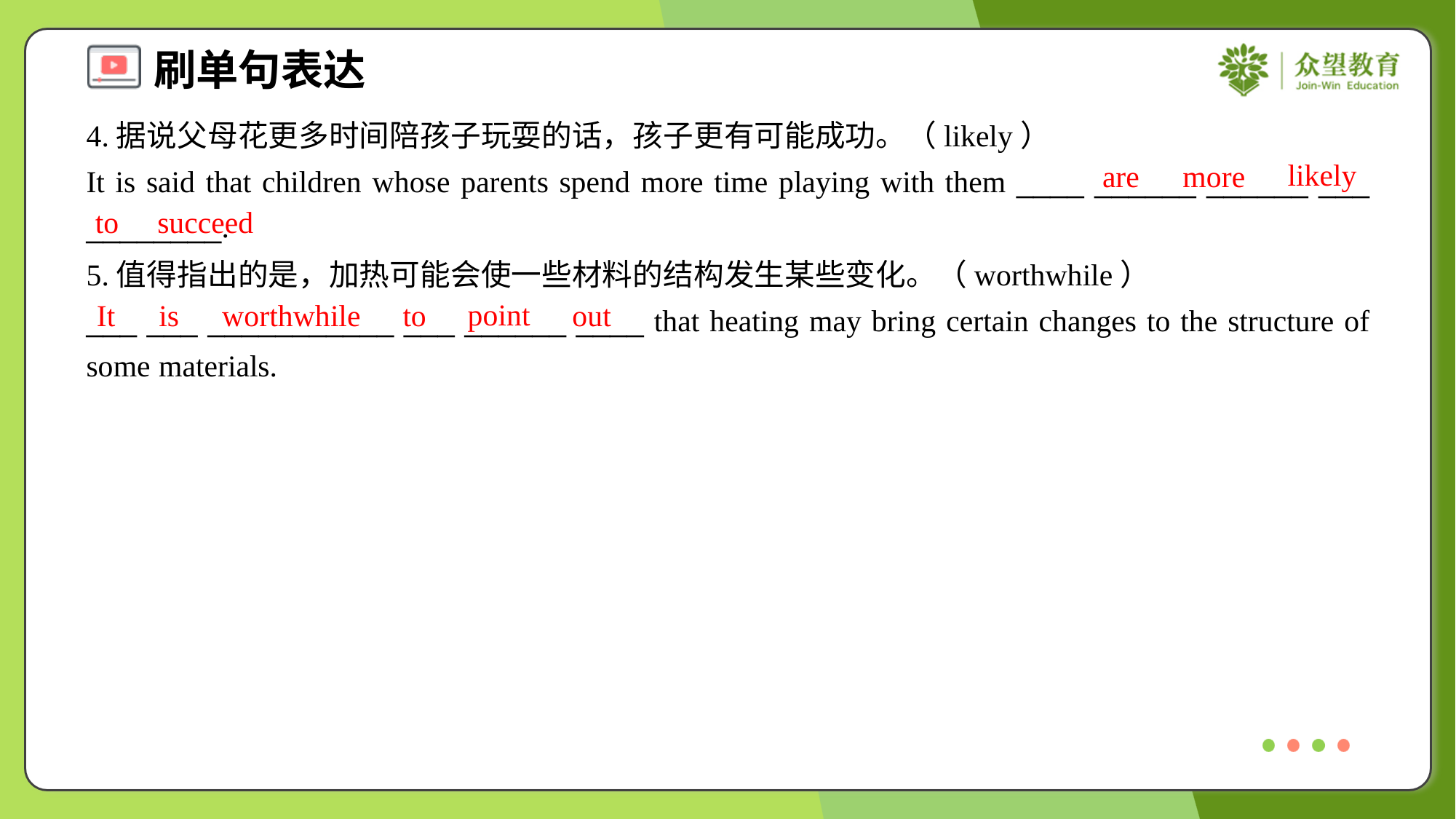

4.据说父母花更多时间陪孩子玩耍的话，孩子更有可能成功。（likely）
It is said that children whose parents spend more time playing with them ____ ______ ______ ___ ________.
likely
are
more
to
succeed
5.值得指出的是，加热可能会使一些材料的结构发生某些变化。（worthwhile）
___ ___ ___________ ___ ______ ____ that heating may bring certain changes to the structure of some materials.
point
It
is
worthwhile
to
out